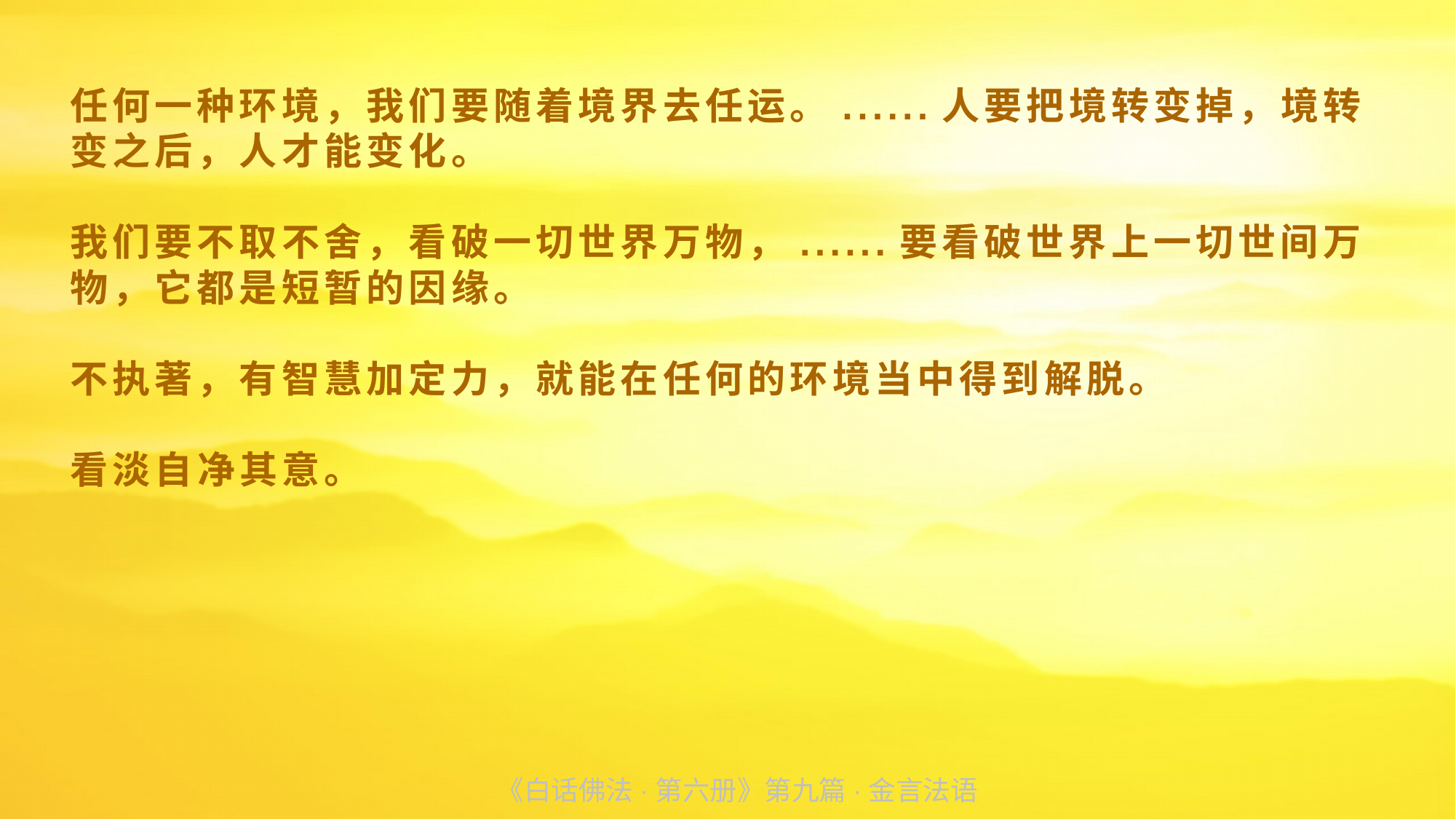

任何一种环境，我们要随着境界去任运。......人要把境转变掉，境转变之后，人才能变化。

我们要不取不舍，看破一切世界万物，......要看破世界上一切世间万物，它都是短暂的因缘。

不执著，有智慧加定力，就能在任何的环境当中得到解脱。

看淡自净其意。

  《白话佛法·第六册》第九篇·金言法语